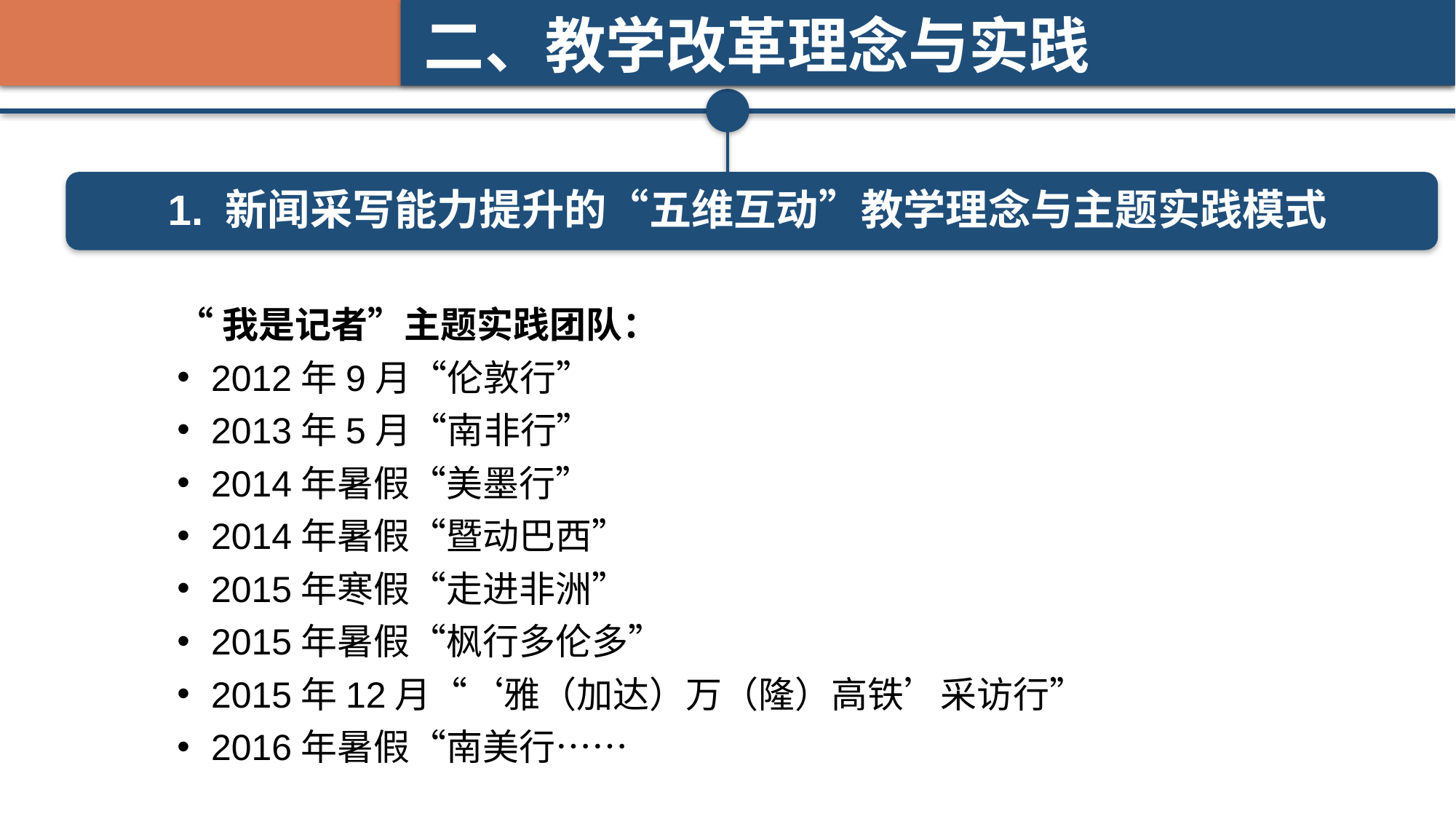

二、教学改革理念与实践

1. 新闻采写能力提升的“五维互动”教学理念与主题实践模式
“我是记者”主题实践团队：
2012年9月“伦敦行”
2013年5月“南非行”
2014年暑假“美墨行”
2014年暑假“暨动巴西”
2015年寒假“走进非洲”
2015年暑假“枫行多伦多”
2015年12月“‘雅（加达）万（隆）高铁’采访行”
2016年暑假“南美行……